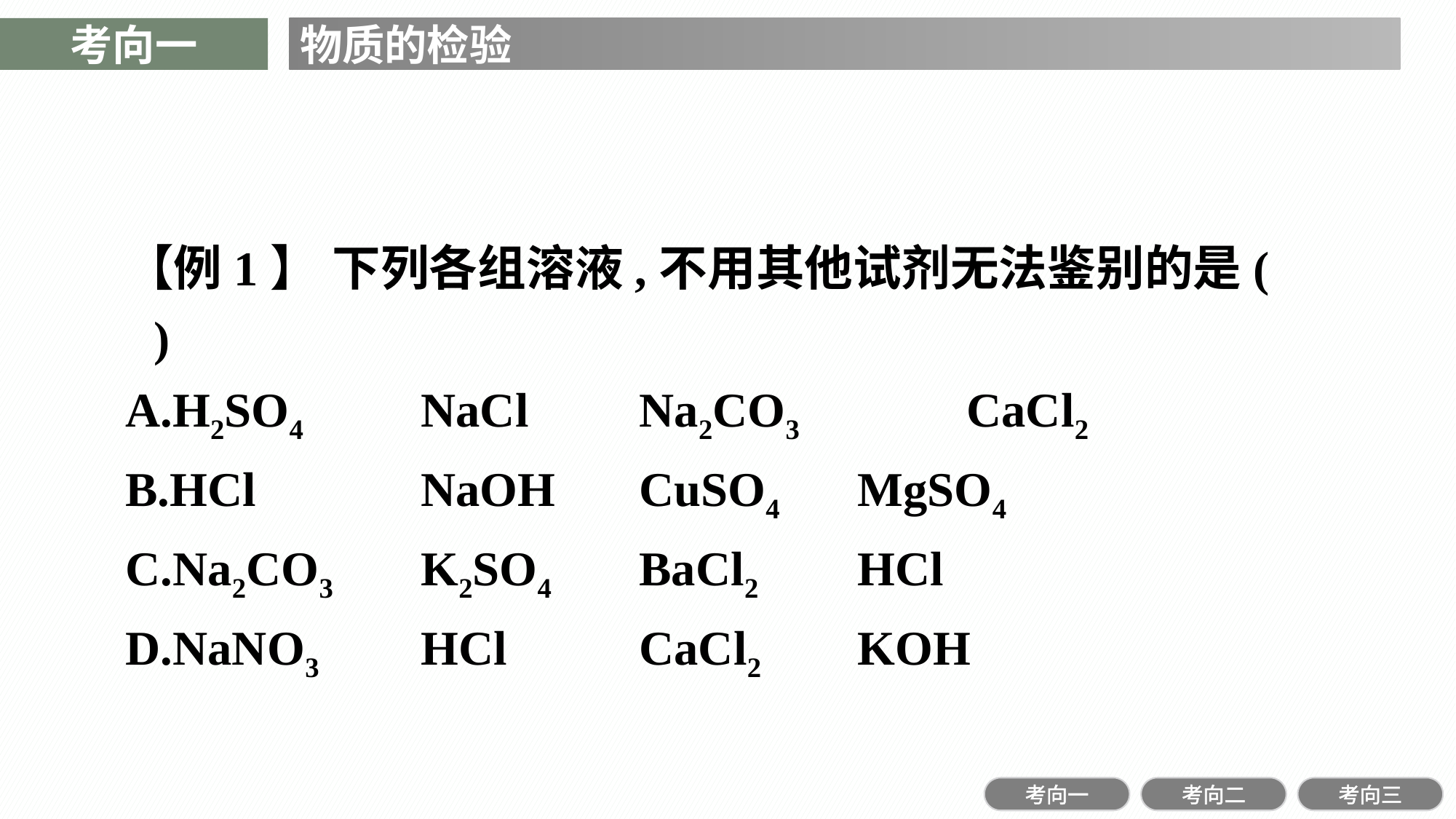

考向一
物质的检验

【例1】 下列各组溶液,不用其他试剂无法鉴别的是(　　)
A.H2SO4　	NaCl　	Na2CO3　	CaCl2
B.HCl　　	NaOH　	CuSO4　	MgSO4
C.Na2CO3　	K2SO4　	BaCl2　	HCl
D.NaNO3　	HCl　	CaCl2　	KOH